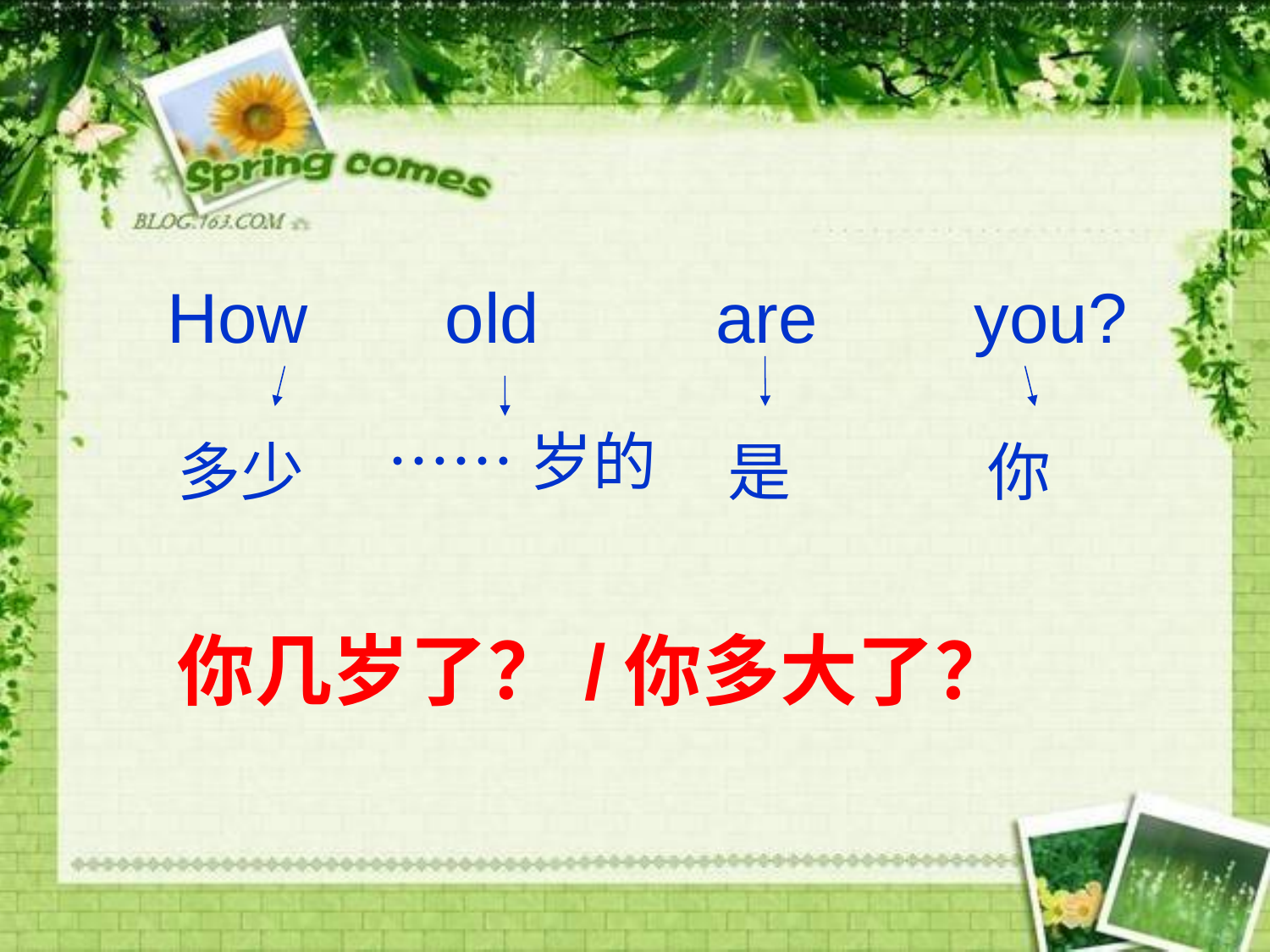

How       old         are        you?

……岁的
多少
是
你
你几岁了？/你多大了？